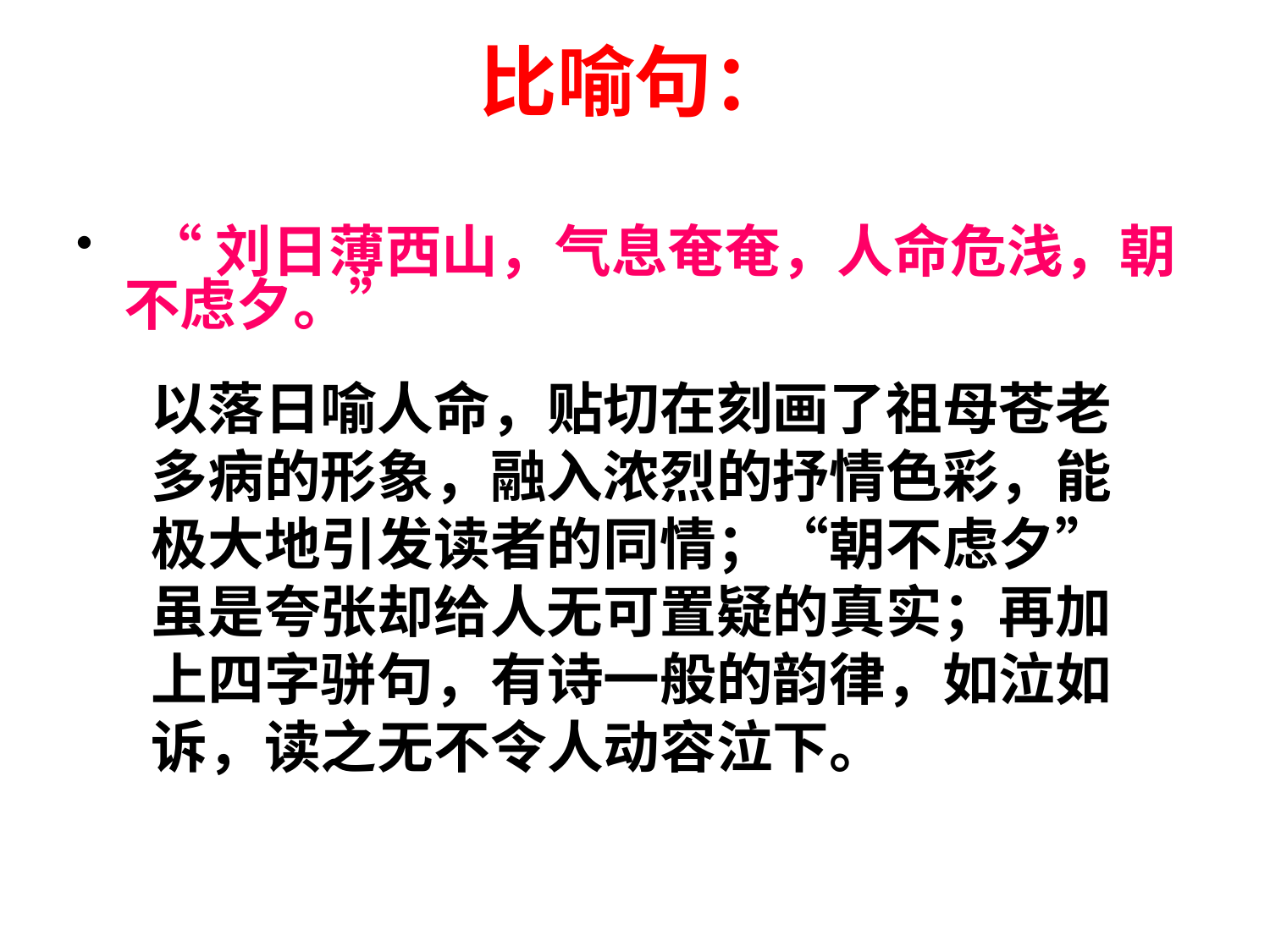

# 比喻句：
  “刘日薄西山，气息奄奄，人命危浅，朝不虑夕。”
以落日喻人命，贴切在刻画了祖母苍老多病的形象，融入浓烈的抒情色彩，能极大地引发读者的同情；“朝不虑夕”虽是夸张却给人无可置疑的真实；再加上四字骈句，有诗一般的韵律，如泣如诉，读之无不令人动容泣下。